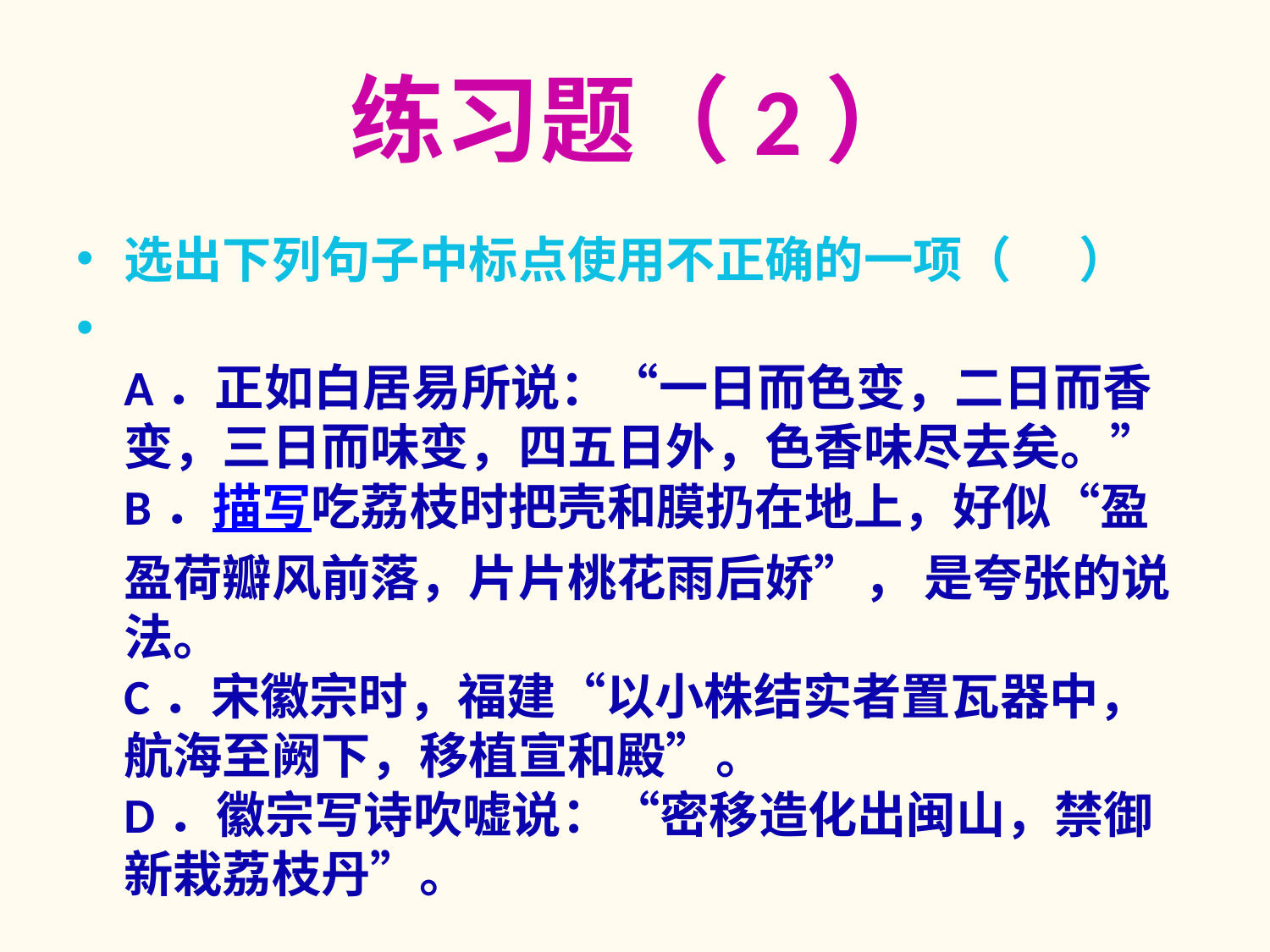

# 练习题（2）
选出下列句子中标点使用不正确的一项（      ）
A．正如白居易所说：“一日而色变，二日而香变，三日而味变，四五日外，色香味尽去矣。”
B．描写吃荔枝时把壳和膜扔在地上，好似“盈盈荷瓣风前落，片片桃花雨后娇”， 是夸张的说法。
C．宋徽宗时，福建“以小株结实者置瓦器中，航海至阙下，移植宣和殿”。
D．徽宗写诗吹嘘说：“密移造化出闽山，禁御新栽荔枝丹”。